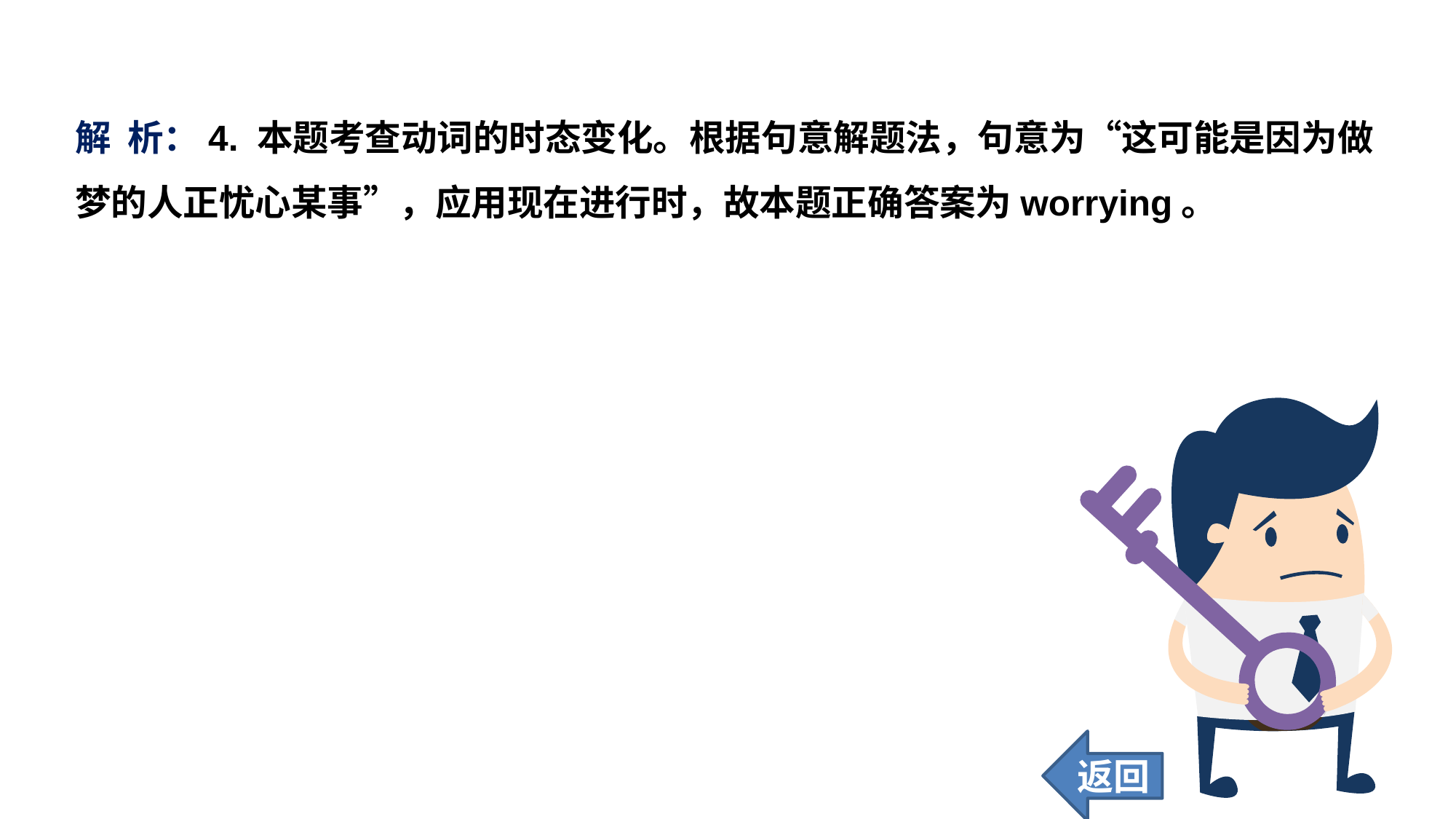

解  析：4. 本题考查动词的时态变化。根据句意解题法，句意为“这可能是因为做梦的人正忧心某事”，应用现在进行时，故本题正确答案为worrying。

返回
139